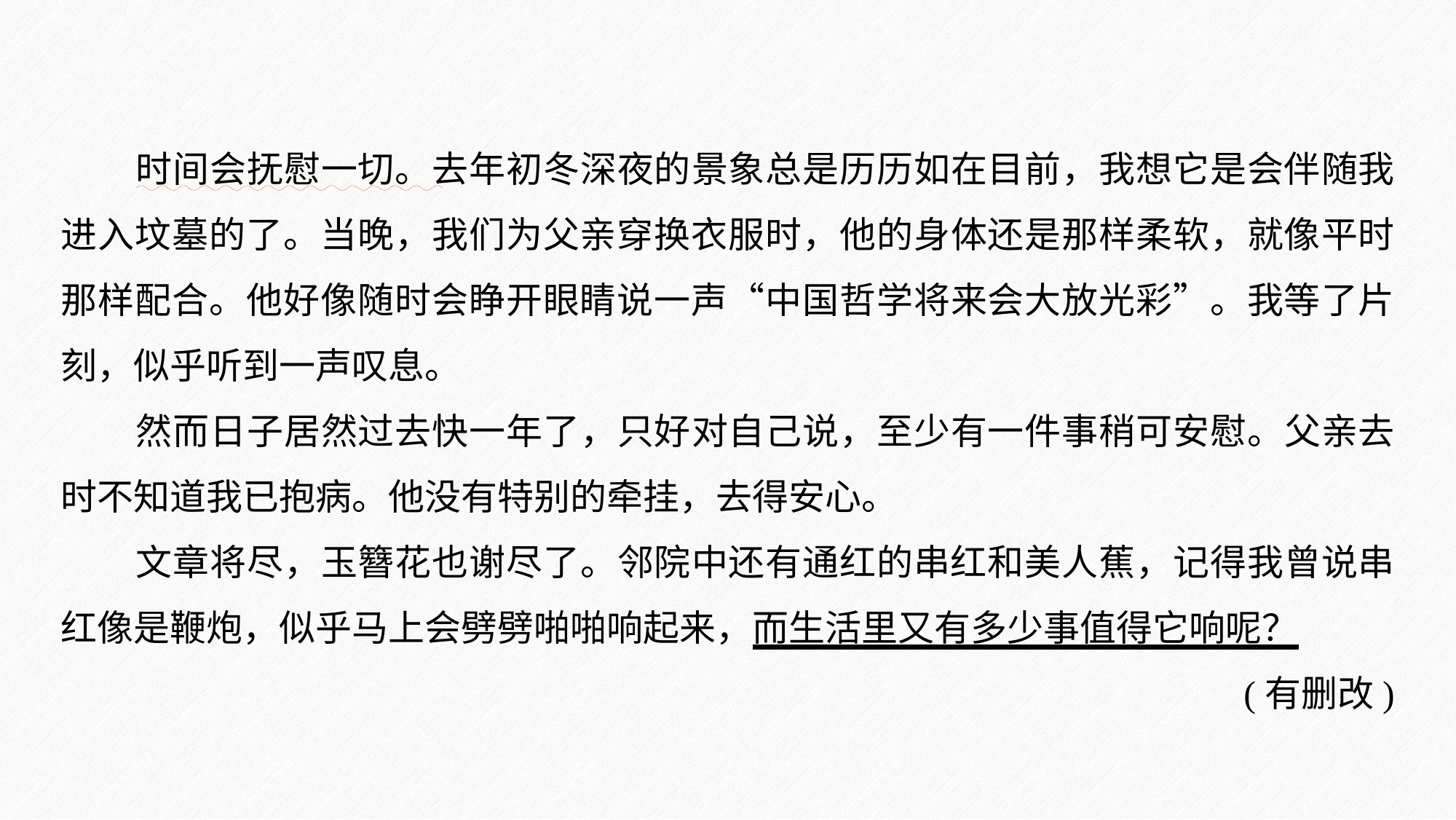

时间会抚慰一切。去年初冬深夜的景象总是历历如在目前，我想它是会伴随我进入坟墓的了。当晚，我们为父亲穿换衣服时，他的身体还是那样柔软，就像平时那样配合。他好像随时会睁开眼睛说一声“中国哲学将来会大放光彩”。我等了片刻，似乎听到一声叹息。
然而日子居然过去快一年了，只好对自己说，至少有一件事稍可安慰。父亲去时不知道我已抱病。他没有特别的牵挂，去得安心。
文章将尽，玉簪花也谢尽了。邻院中还有通红的串红和美人蕉，记得我曾说串红像是鞭炮，似乎马上会劈劈啪啪响起来，而生活里又有多少事值得它响呢？
(有删改)